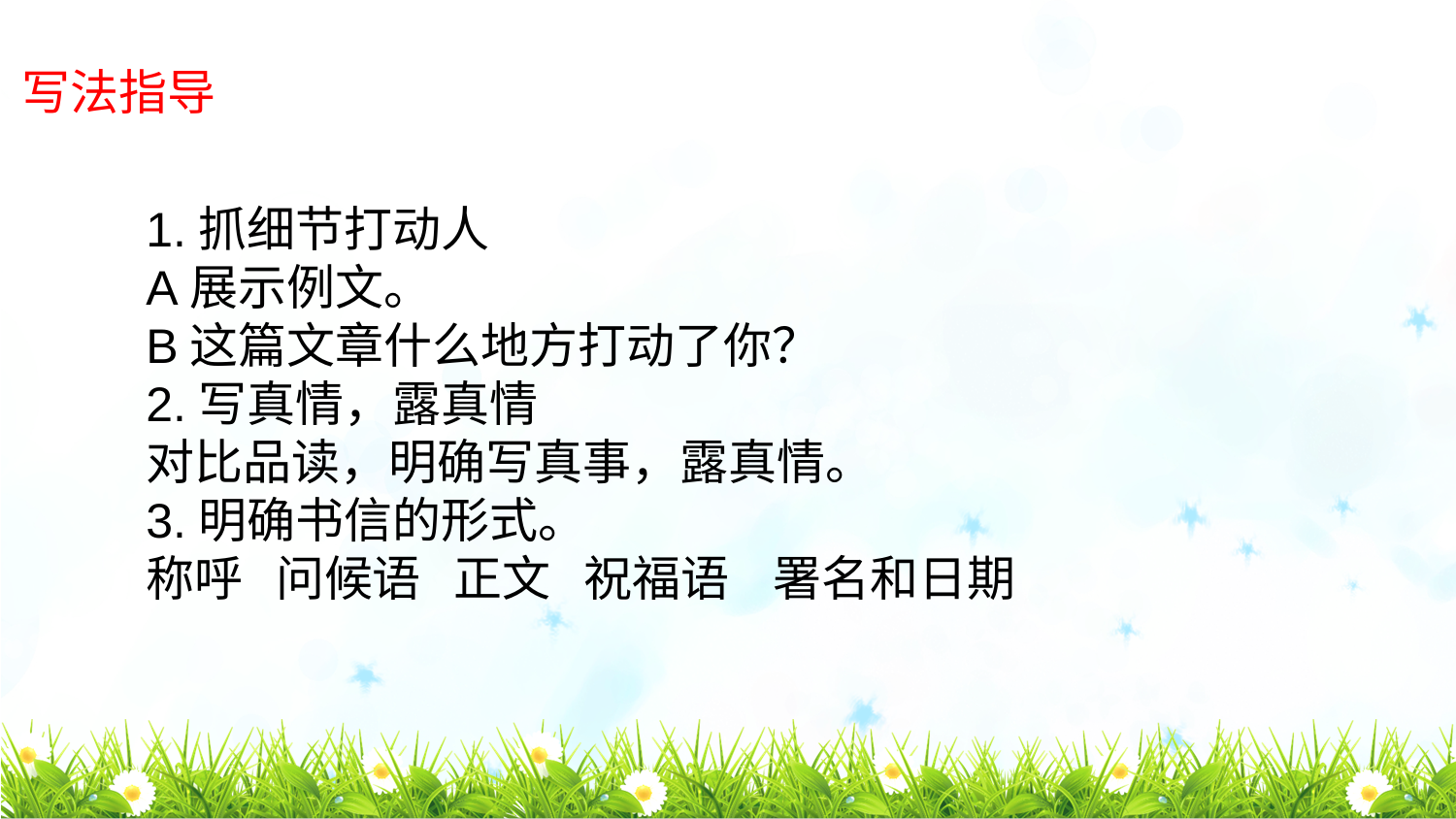

写法指导
1.抓细节打动人
A展示例文。
B这篇文章什么地方打动了你？
2.写真情，露真情
对比品读，明确写真事，露真情。
3.明确书信的形式。
称呼   问候语   正文   祝福语    署名和日期